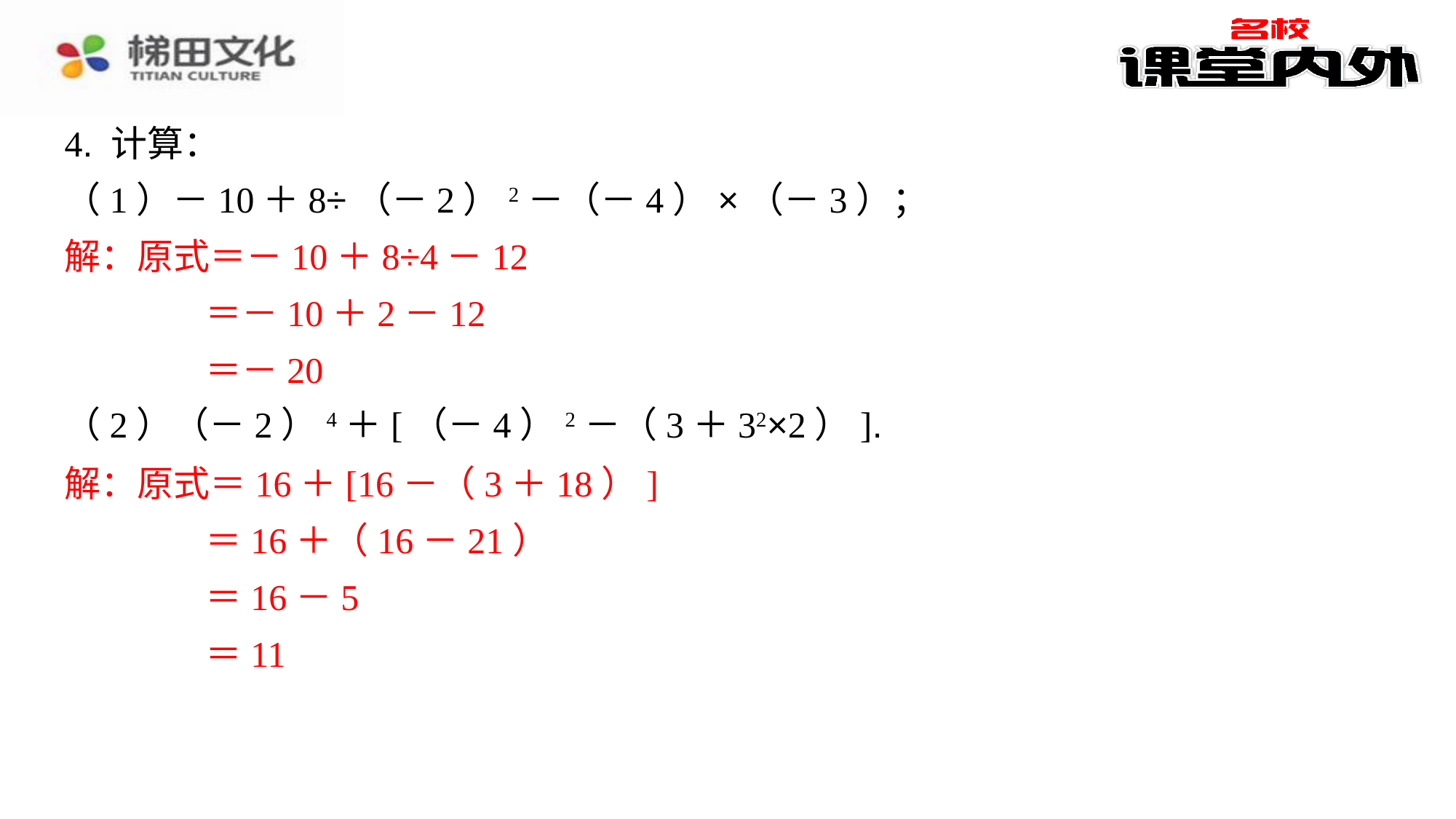

4. 计算：
（1）－10＋8÷（－2）2－（－4）×（－3）；
解：原式＝－10＋8÷4－12
＝－10＋2－12
＝－20
（2）（－2）4＋[（－4）2－（3＋32×2）].
解：原式＝16＋[16－（3＋18）]
＝16＋（16－21）
＝16－5
＝11
解：原式＝－10＋8÷4－12
＝－10＋2－12
＝－20
解：原式＝16＋[16－（3＋18）]
＝16＋（16－21）
＝16－5
＝11